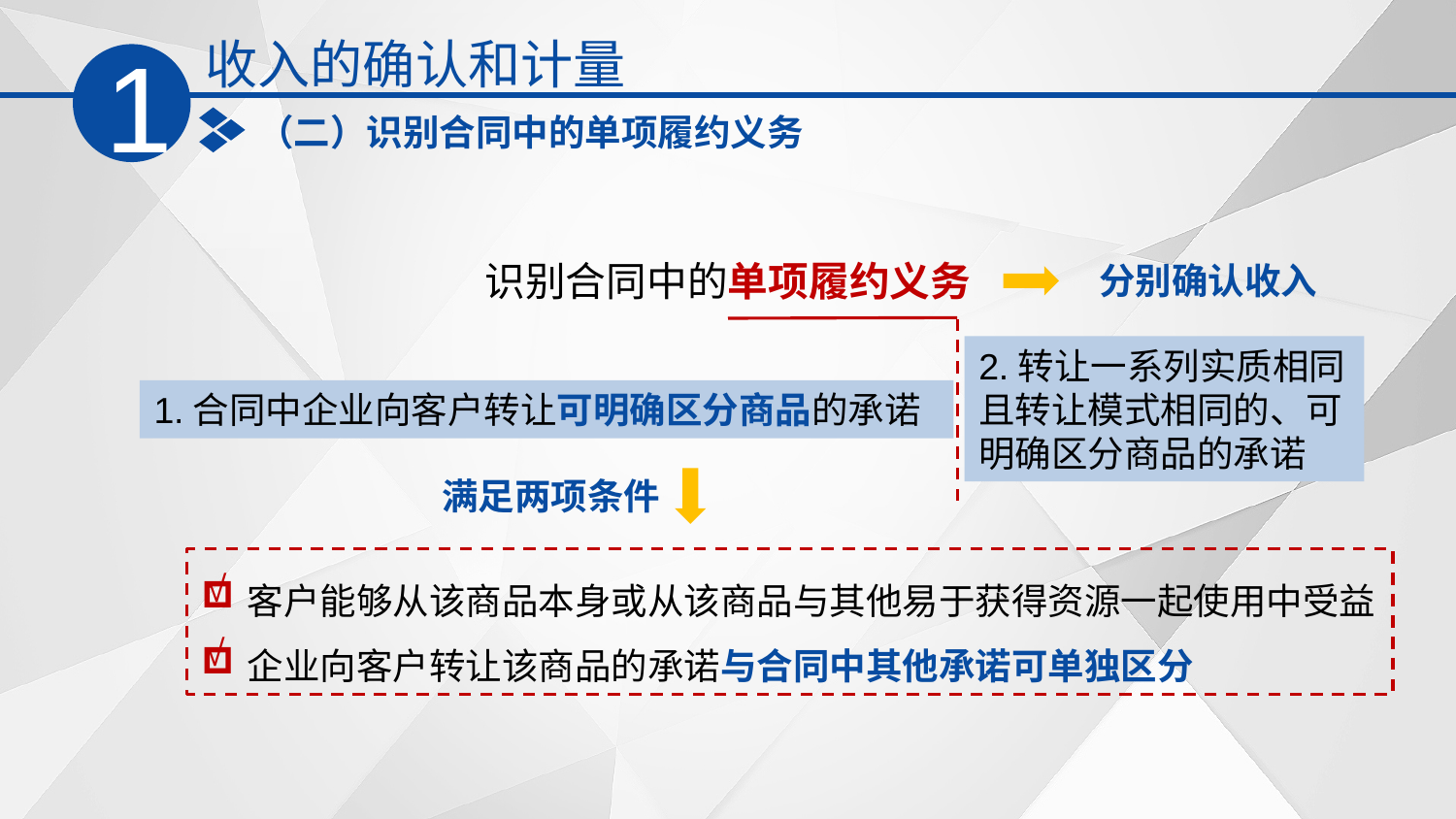

收入的确认和计量
1

（二）识别合同中的单项履约义务

识别合同中的单项履约义务
分别确认收入

2.转让一系列实质相同且转让模式相同的、可明确区分商品的承诺
1.合同中企业向客户转让可明确区分商品的承诺
满足两项条件

客户能够从该商品本身或从该商品与其他易于获得资源一起使用中受益
企业向客户转让该商品的承诺与合同中其他承诺可单独区分
√
√